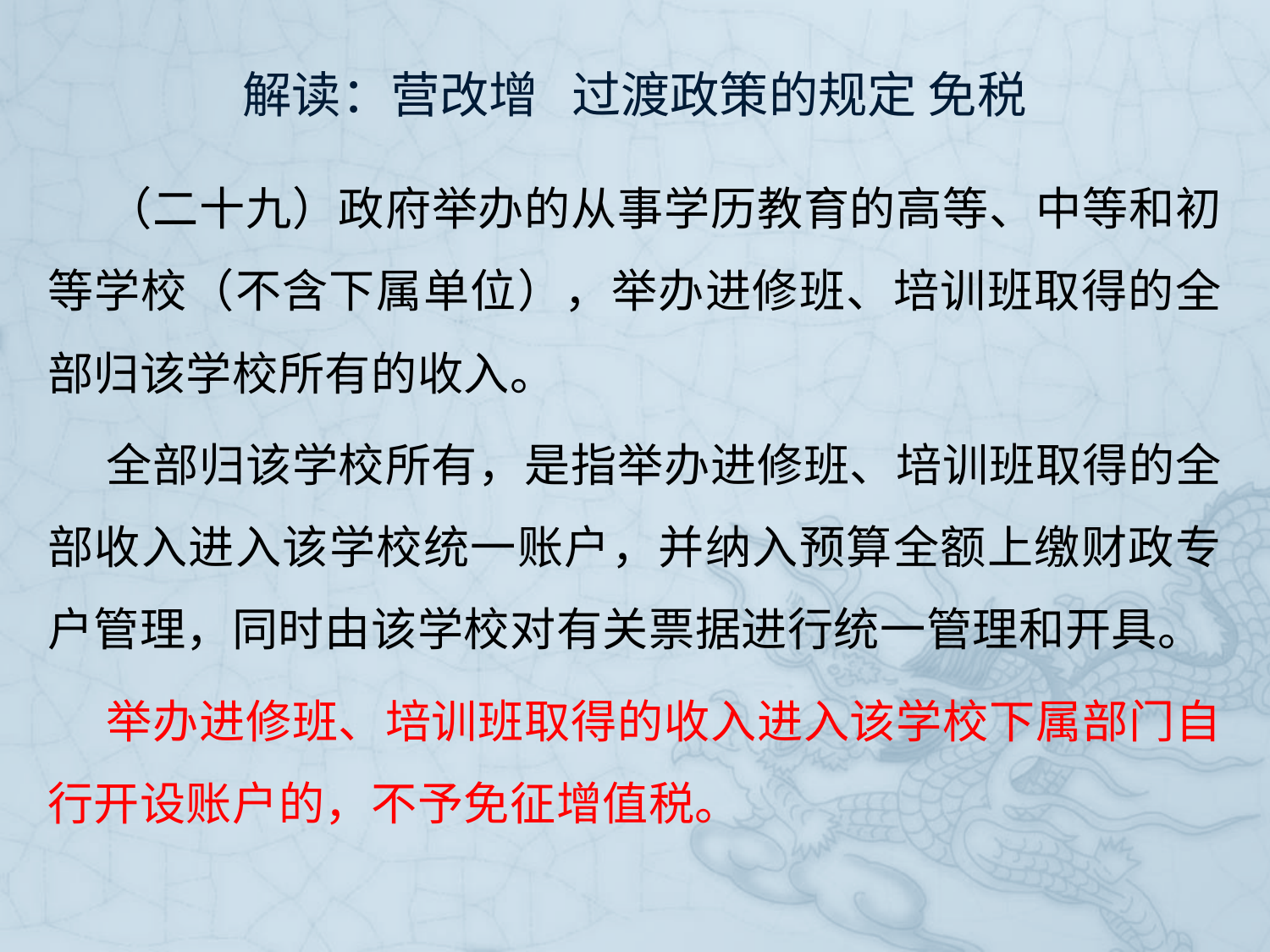

# 解读：营改增   过渡政策的规定 免税
（二十九）政府举办的从事学历教育的高等、中等和初等学校（不含下属单位），举办进修班、培训班取得的全部归该学校所有的收入。
全部归该学校所有，是指举办进修班、培训班取得的全部收入进入该学校统一账户，并纳入预算全额上缴财政专户管理，同时由该学校对有关票据进行统一管理和开具。
举办进修班、培训班取得的收入进入该学校下属部门自行开设账户的，不予免征增值税。